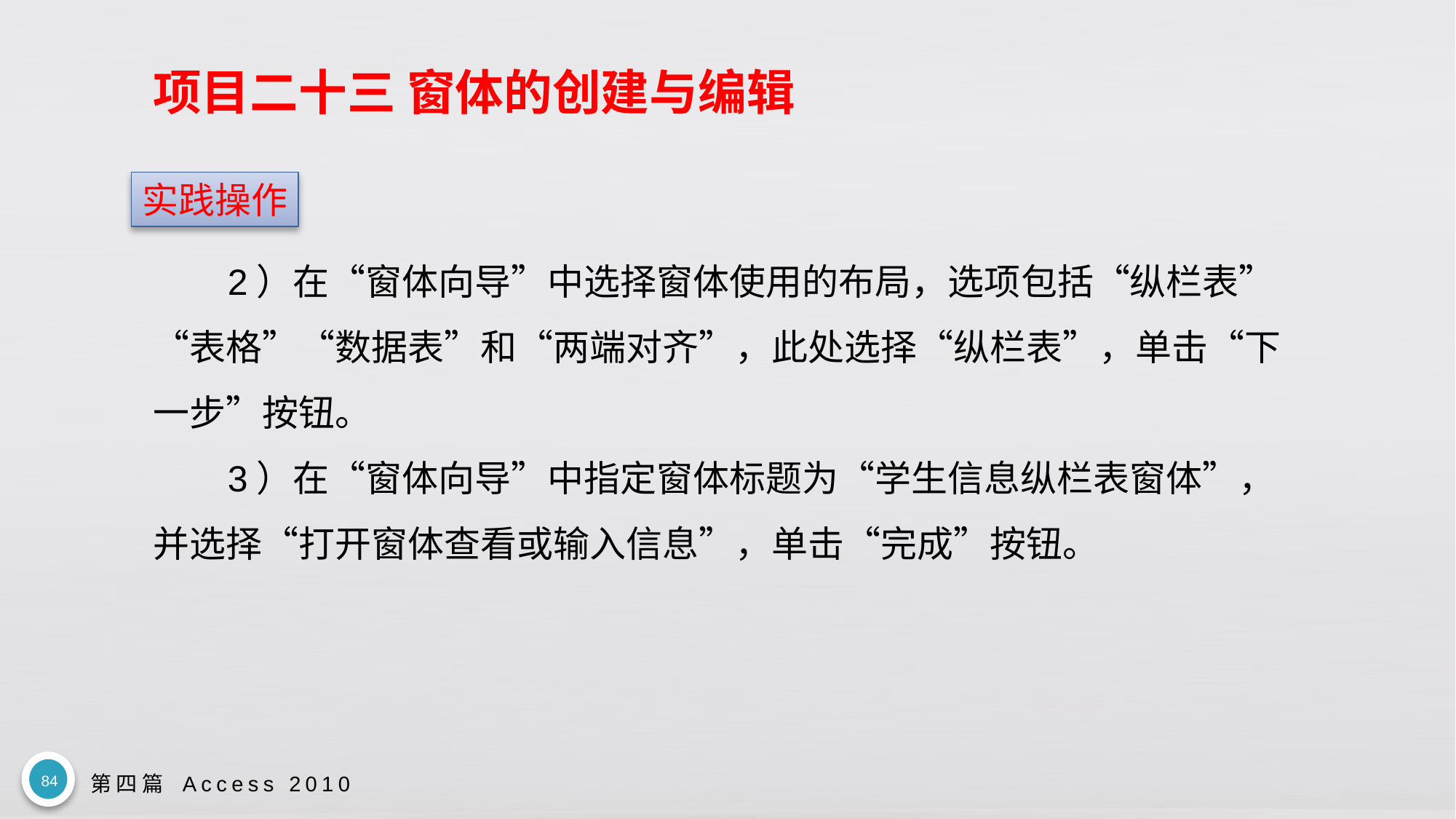

# 项目二十三 窗体的创建与编辑
实践操作
2）在“窗体向导”中选择窗体使用的布局，选项包括“纵栏表”“表格”“数据表”和“两端对齐”，此处选择“纵栏表”，单击“下一步”按钮。
3）在“窗体向导”中指定窗体标题为“学生信息纵栏表窗体”，并选择“打开窗体查看或输入信息”，单击“完成”按钮。
84